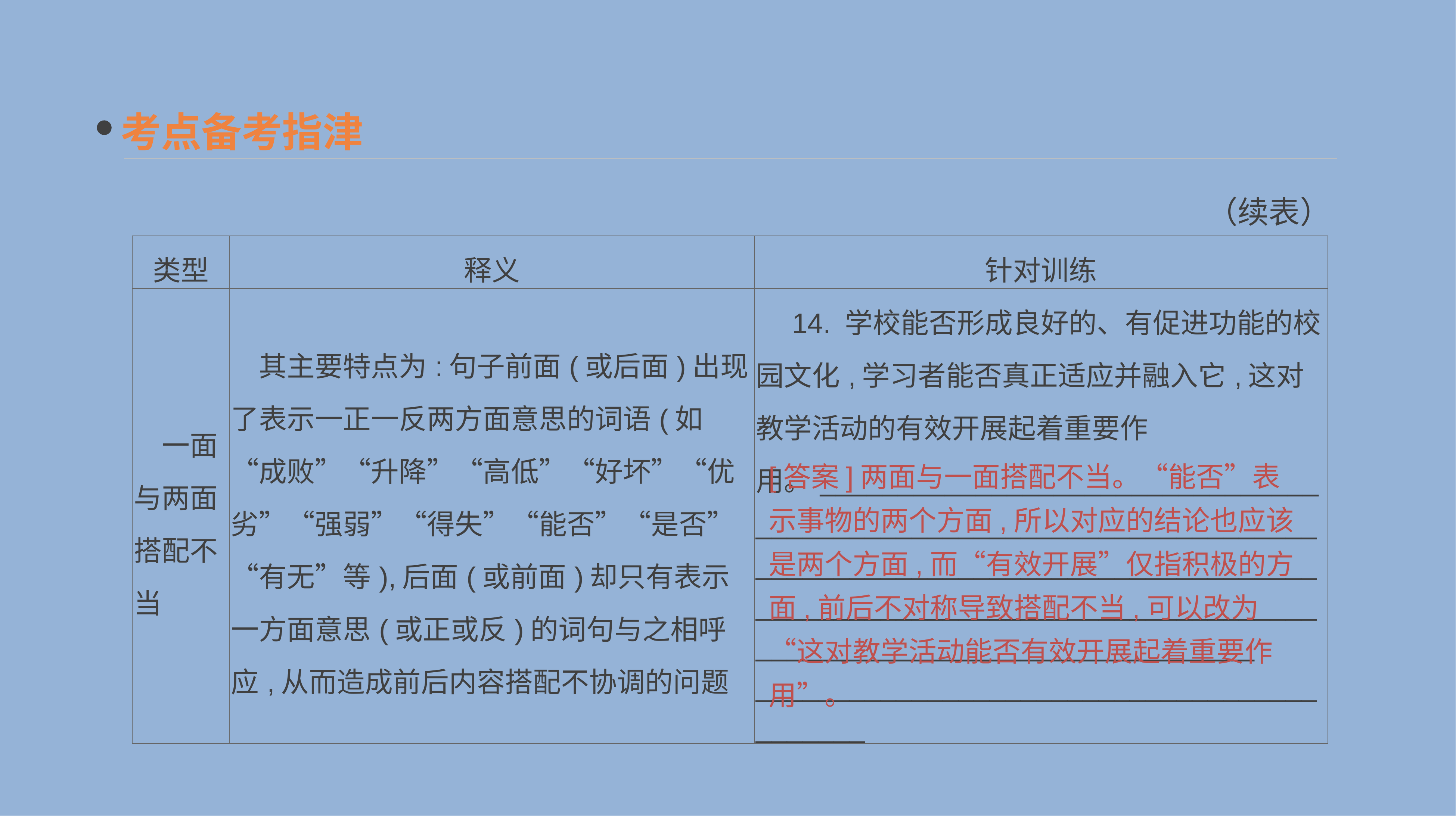

考点备考指津

（续表）
| 类型 | 释义 | 针对训练 |
| --- | --- | --- |
| 一面与两面搭配不当 | 其主要特点为:句子前面(或后面)出现了表示一正一反两方面意思的词语(如“成败”“升降”“高低”“好坏”“优劣”“强弱”“得失”“能否”“是否”“有无”等),后面(或前面)却只有表示一方面意思(或正或反)的词句与之相呼应,从而造成前后内容搭配不协调的问题 | 14. 学校能否形成良好的、有促进功能的校园文化,学习者能否真正适应并融入它,这对教学活动的有效开展起着重要作用。\_\_\_\_\_\_\_\_\_\_\_\_\_\_\_\_\_\_\_\_\_\_\_\_\_\_\_\_\_\_\_\_\_\_\_\_\_\_\_\_\_\_\_\_\_\_\_\_\_\_\_\_\_\_\_\_\_\_\_\_\_\_\_\_\_\_\_\_\_\_\_\_\_\_\_\_\_\_\_\_\_\_\_\_\_\_\_\_\_\_\_\_\_\_\_\_\_\_\_\_\_\_\_\_\_\_\_\_\_\_\_\_\_\_\_\_\_\_\_\_\_\_\_\_\_\_\_\_\_\_\_\_\_\_\_\_\_\_\_\_\_\_\_\_\_\_\_\_\_\_\_\_\_\_\_\_\_\_\_\_\_\_\_\_\_\_\_\_\_\_\_\_ \_\_\_\_\_\_\_\_\_\_\_\_\_\_\_\_\_\_\_\_\_\_\_\_\_\_\_\_\_\_\_\_\_\_\_\_\_\_\_\_\_\_\_ |
[答案]两面与一面搭配不当。“能否”表示事物的两个方面,所以对应的结论也应该是两个方面,而“有效开展”仅指积极的方面,前后不对称导致搭配不当,可以改为“这对教学活动能否有效开展起着重要作用”。